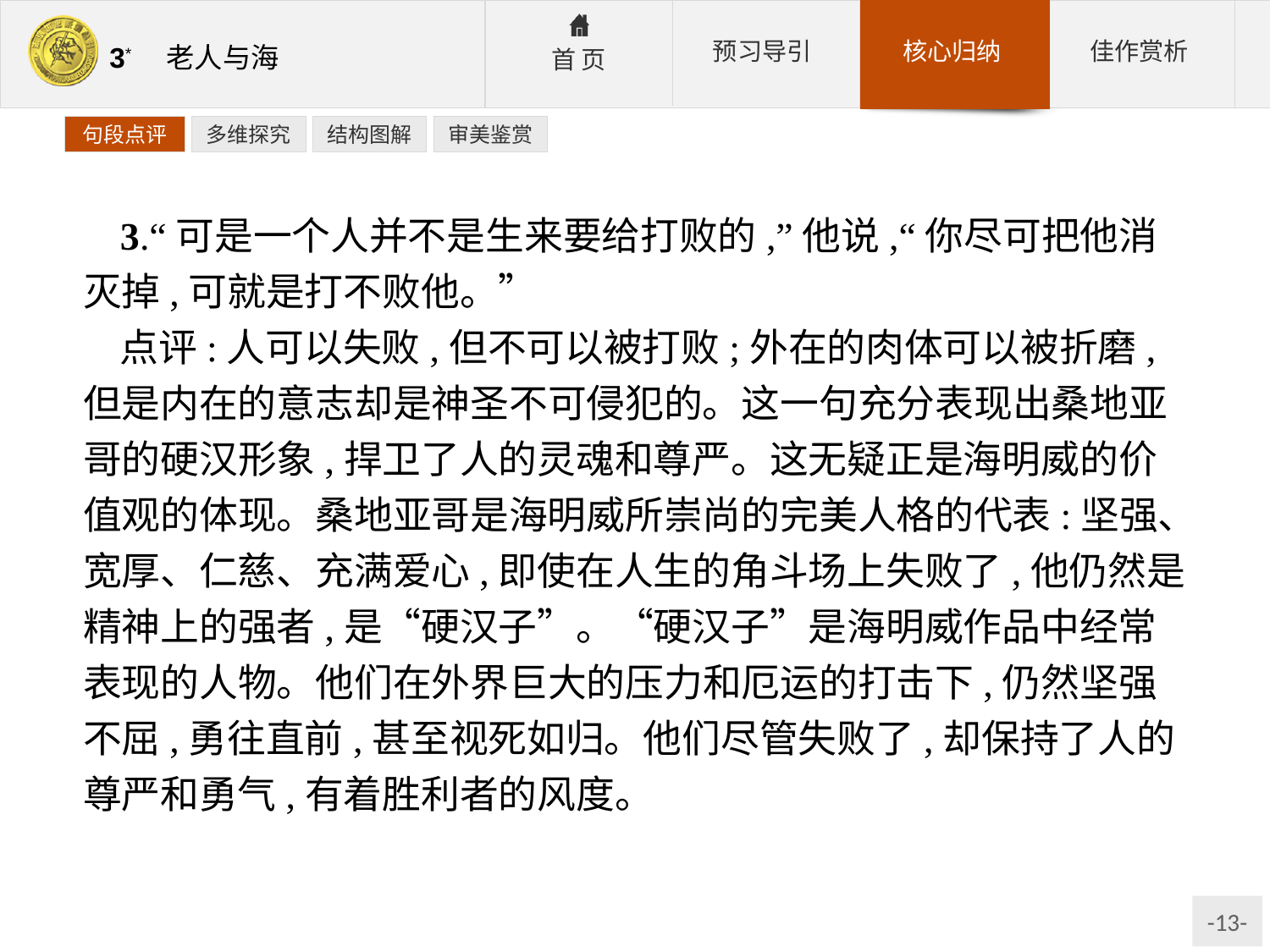

句段点评
多维探究
结构图解
审美鉴赏
3.“可是一个人并不是生来要给打败的,”他说,“你尽可把他消灭掉,可就是打不败他。”
点评:人可以失败,但不可以被打败;外在的肉体可以被折磨,但是内在的意志却是神圣不可侵犯的。这一句充分表现出桑地亚哥的硬汉形象,捍卫了人的灵魂和尊严。这无疑正是海明威的价值观的体现。桑地亚哥是海明威所崇尚的完美人格的代表:坚强、宽厚、仁慈、充满爱心,即使在人生的角斗场上失败了,他仍然是精神上的强者,是“硬汉子”。“硬汉子”是海明威作品中经常表现的人物。他们在外界巨大的压力和厄运的打击下,仍然坚强不屈,勇往直前,甚至视死如归。他们尽管失败了,却保持了人的尊严和勇气,有着胜利者的风度。